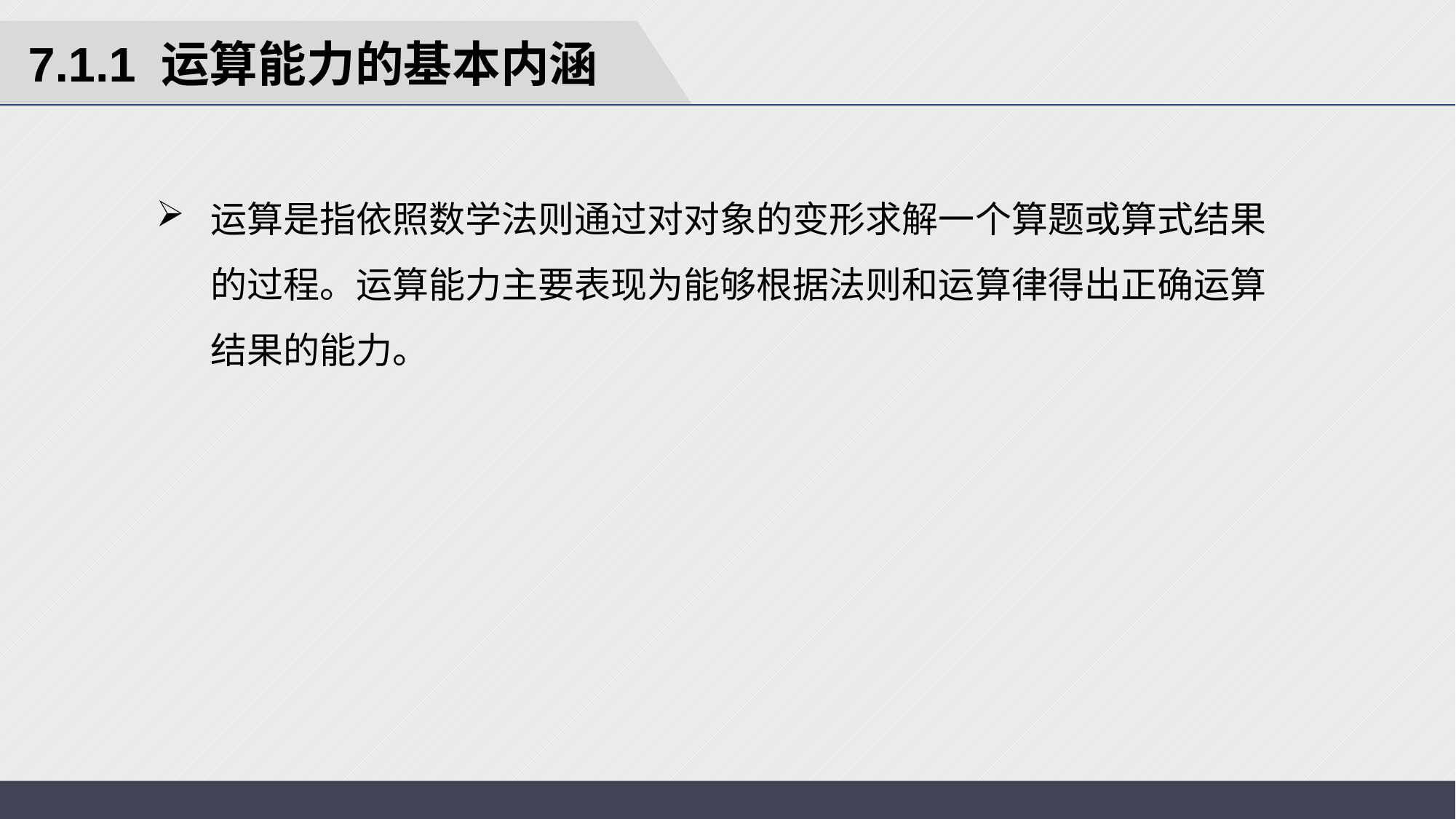

7.1.1 运算能力的基本内涵
运算是指依照数学法则通过对对象的变形求解一个算题或算式结果的过程。运算能力主要表现为能够根据法则和运算律得出正确运算结果的能力。